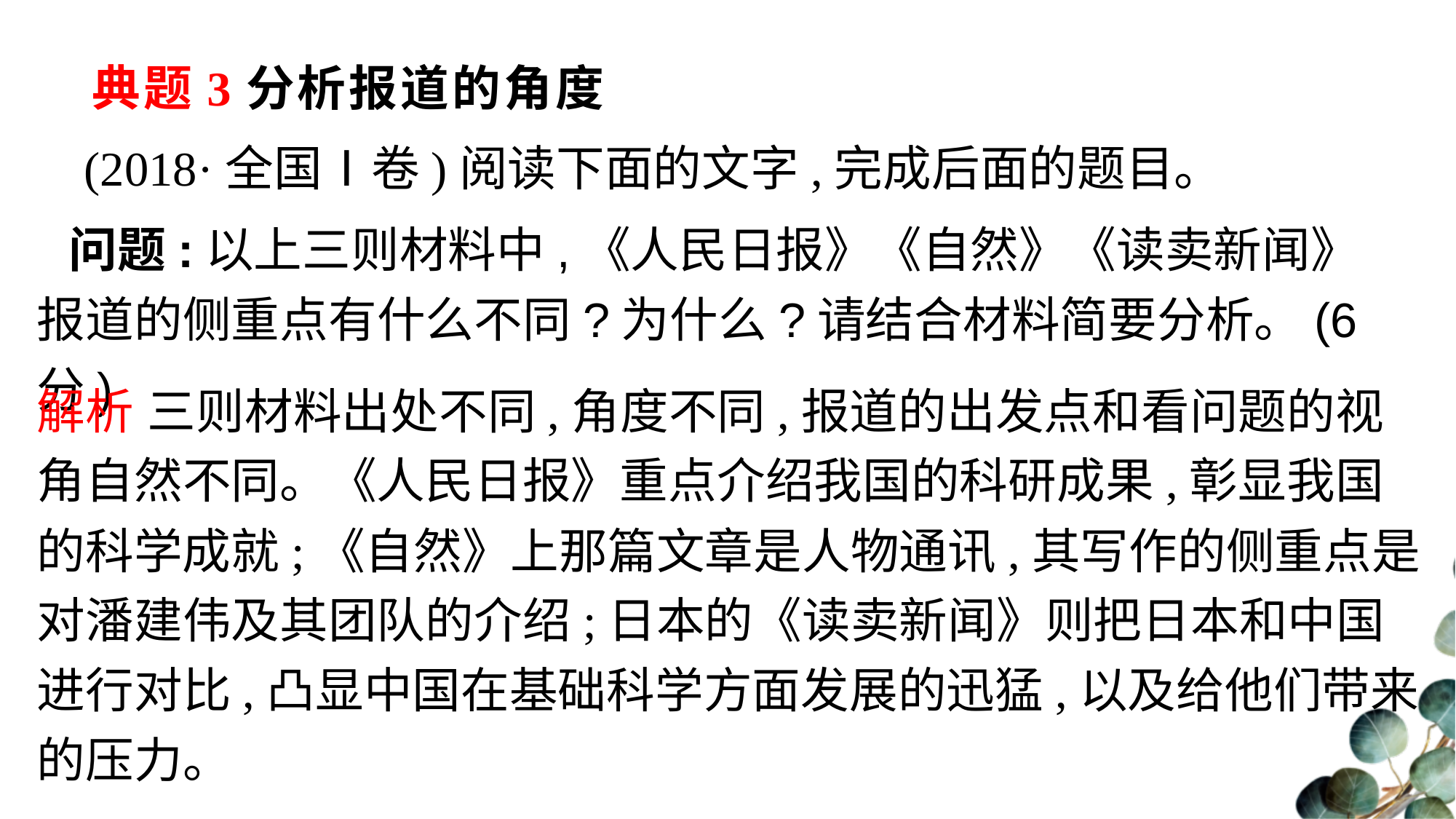

# 典题3分析报道的角度
(2018·全国Ⅰ卷)阅读下面的文字,完成后面的题目。
问题:以上三则材料中,《人民日报》《自然》《读卖新闻》报道的侧重点有什么不同?为什么?请结合材料简要分析。(6分)
解析 三则材料出处不同,角度不同,报道的出发点和看问题的视角自然不同。《人民日报》重点介绍我国的科研成果,彰显我国的科学成就;《自然》上那篇文章是人物通讯,其写作的侧重点是对潘建伟及其团队的介绍;日本的《读卖新闻》则把日本和中国进行对比,凸显中国在基础科学方面发展的迅猛,以及给他们带来的压力。